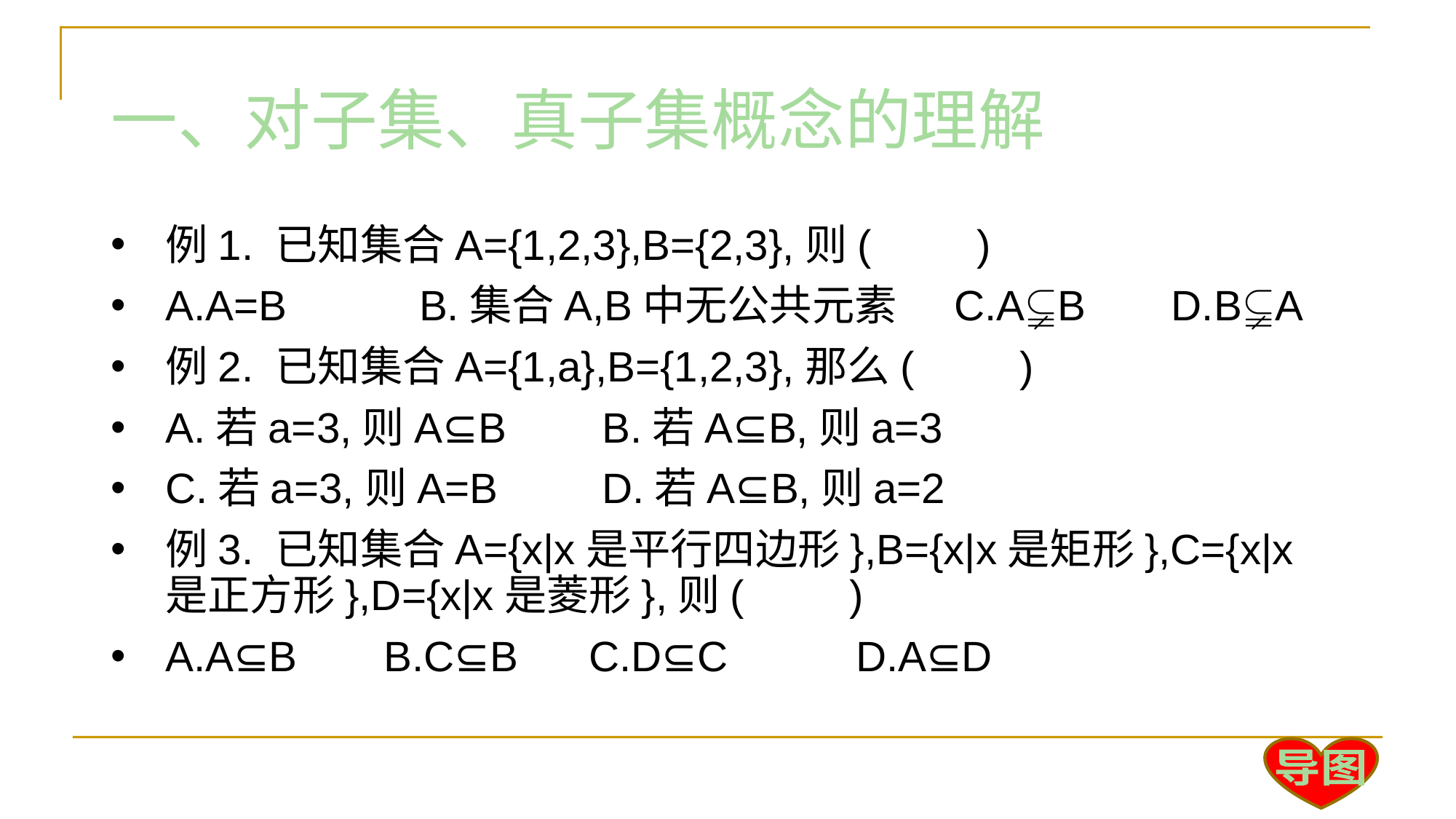

一、对子集、真子集概念的理解

例1. 已知集合A={1,2,3},B={2,3},则(　　)
A.A=B	   B.集合A,B中无公共元素     C.A⫋B	  D.B⫋A
例2. 已知集合A={1,a},B={1,2,3},那么(　　)
A.若a=3,则A⊆B	B.若A⊆B,则a=3
C.若a=3,则A=B	D.若A⊆B,则a=2
例3. 已知集合A={x|x是平行四边形},B={x|x是矩形},C={x|x是正方形},D={x|x是菱形},则(　　)
A.A⊆B   	B.C⊆B      C.D⊆C	   D.A⊆D

导图